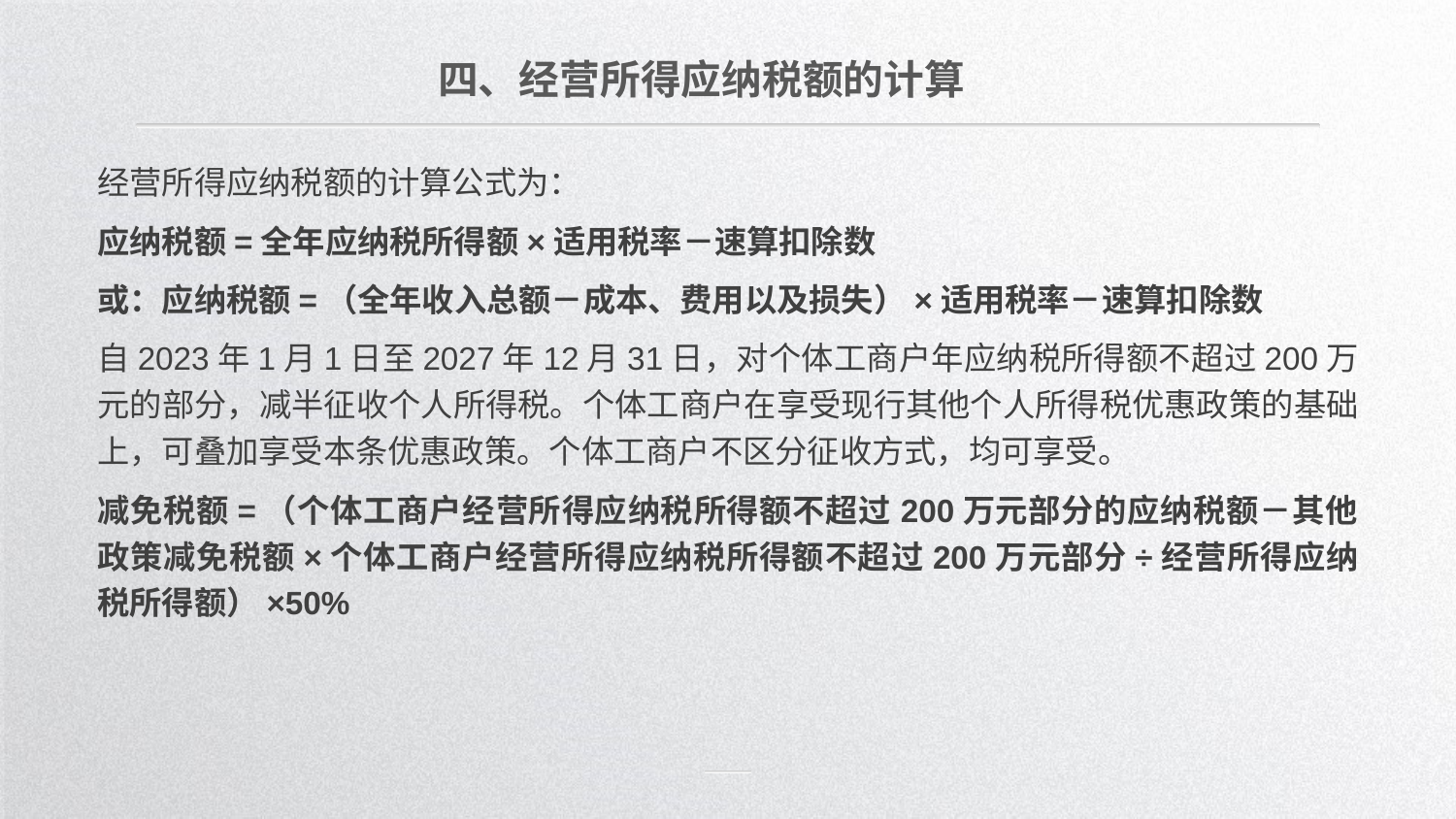

四、经营所得应纳税额的计算
经营所得应纳税额的计算公式为：
应纳税额=全年应纳税所得额×适用税率－速算扣除数
或：应纳税额=（全年收入总额－成本、费用以及损失）×适用税率－速算扣除数
自2023年1月1日至2027年12月31日，对个体工商户年应纳税所得额不超过200万元的部分，减半征收个人所得税。个体工商户在享受现行其他个人所得税优惠政策的基础上，可叠加享受本条优惠政策。个体工商户不区分征收方式，均可享受。
减免税额=（个体工商户经营所得应纳税所得额不超过200万元部分的应纳税额－其他政策减免税额×个体工商户经营所得应纳税所得额不超过200万元部分÷经营所得应纳税所得额）×50%